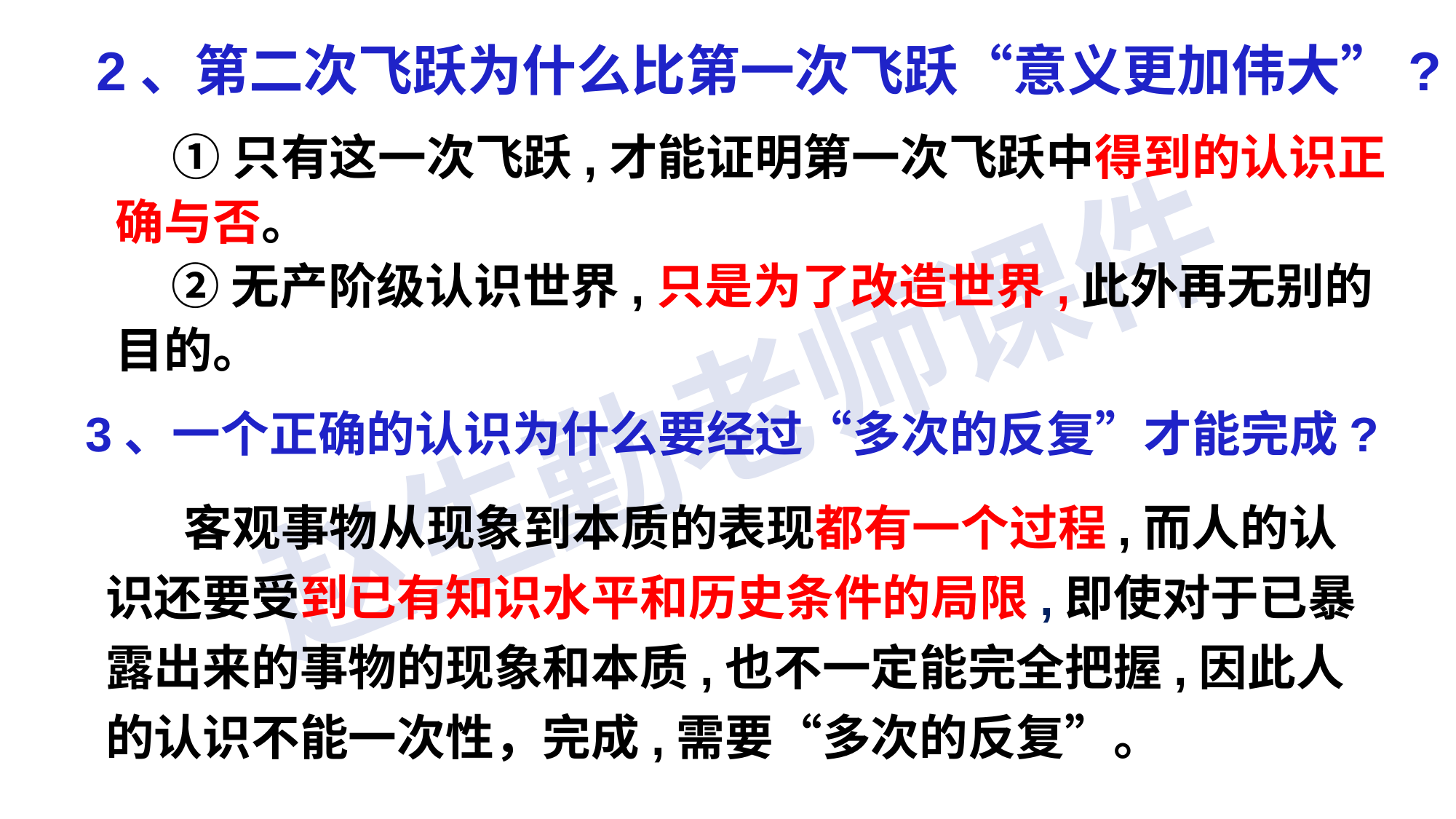

2、第二次飞跃为什么比第一次飞跃“意义更加伟大”?
     ①只有这一次飞跃,才能证明第一次飞跃中得到的认识正确与否。
     ②无产阶级认识世界,只是为了改造世界,此外再无别的目的。
3、一个正确的认识为什么要经过“多次的反复”才能完成?
      客观事物从现象到本质的表现都有一个过程,而人的认识还要受到已有知识水平和历史条件的局限,即使对于已暴露出来的事物的现象和本质,也不一定能完全把握,因此人的认识不能一次性，完成,需要“多次的反复”。